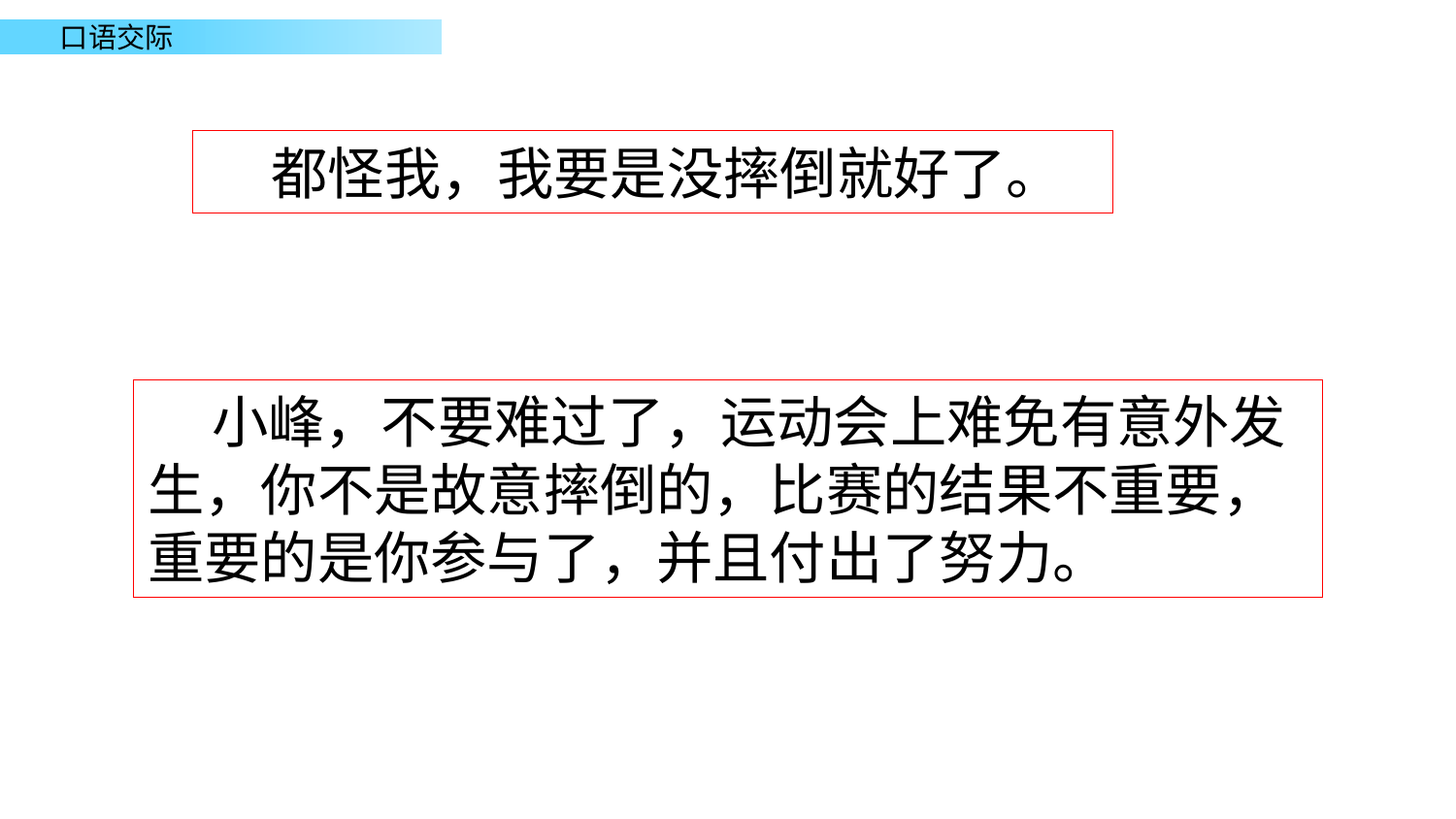

都怪我，我要是没摔倒就好了。
    小峰，不要难过了，运动会上难免有意外发生，你不是故意摔倒的，比赛的结果不重要，重要的是你参与了，并且付出了努力。